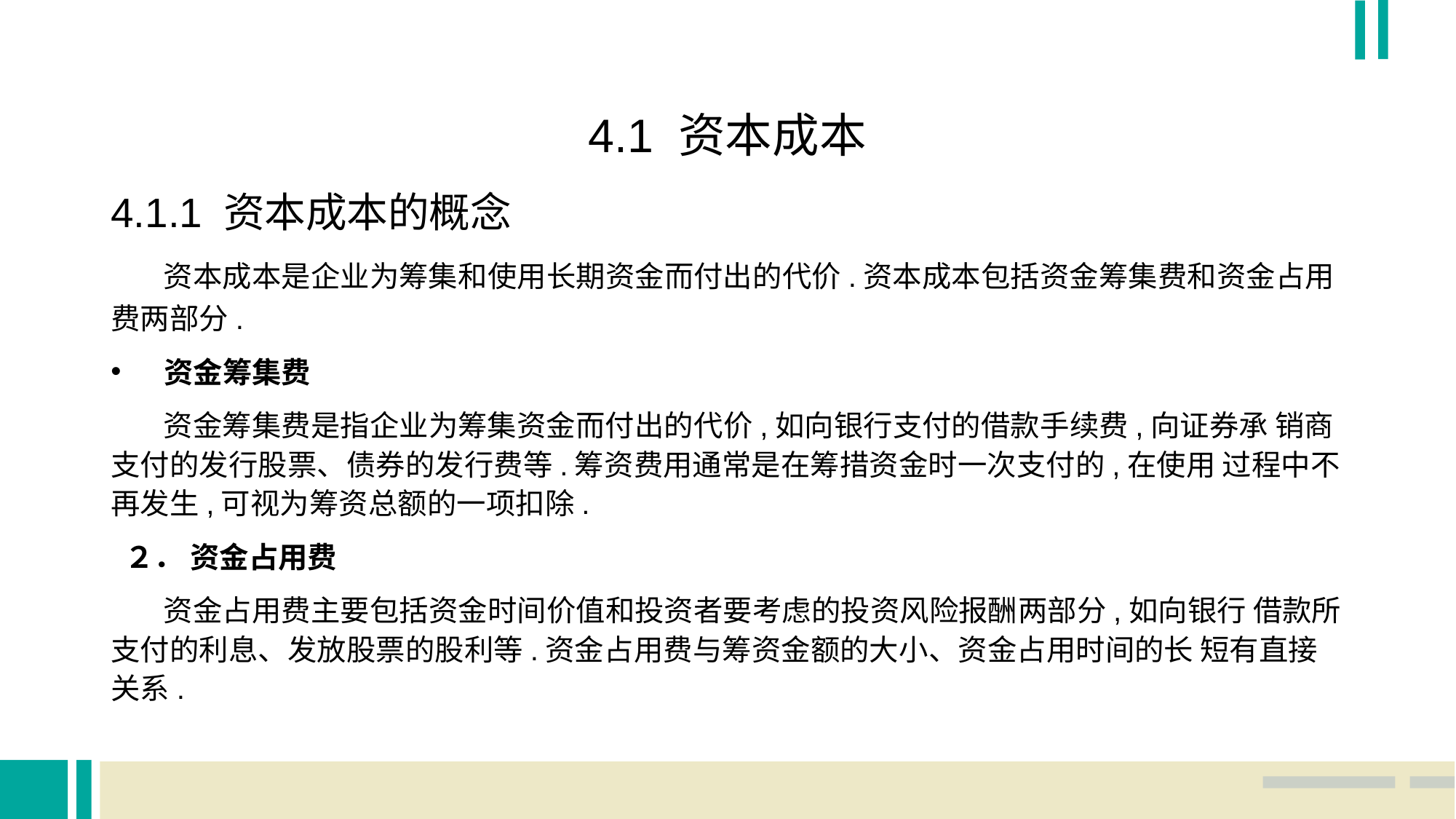

4.1 资本成本
4.1.1 资本成本的概念
       资本成本是企业为筹集和使用长期资金而付出的代价.资本成本包括资金筹集费和资金占用费两部分.
资金筹集费
       资金筹集费是指企业为筹集资金而付出的代价,如向银行支付的借款手续费,向证券承 销商支付的发行股票、债券的发行费等.筹资费用通常是在筹措资金时一次支付的,在使用 过程中不再发生,可视为筹资总额的一项扣除.
 ２． 资金占用费
       资金占用费主要包括资金时间价值和投资者要考虑的投资风险报酬两部分,如向银行 借款所支付的利息、发放股票的股利等.资金占用费与筹资金额的大小、资金占用时间的长 短有直接关系.